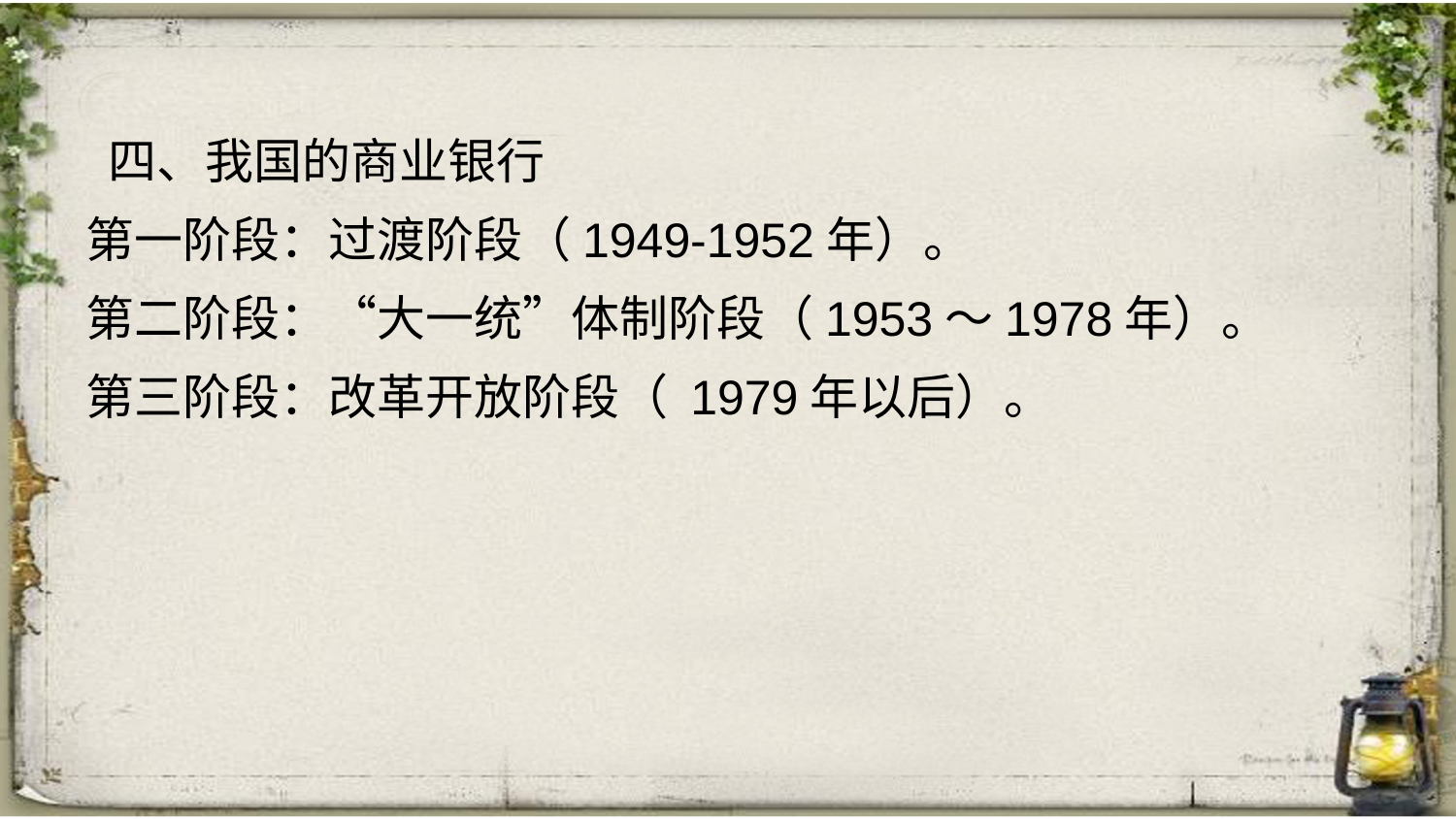

四、我国的商业银行
第一阶段：过渡阶段（1949-1952年）。
第二阶段：“大一统”体制阶段（1953～1978年）。
第三阶段：改革开放阶段（ 1979年以后）。